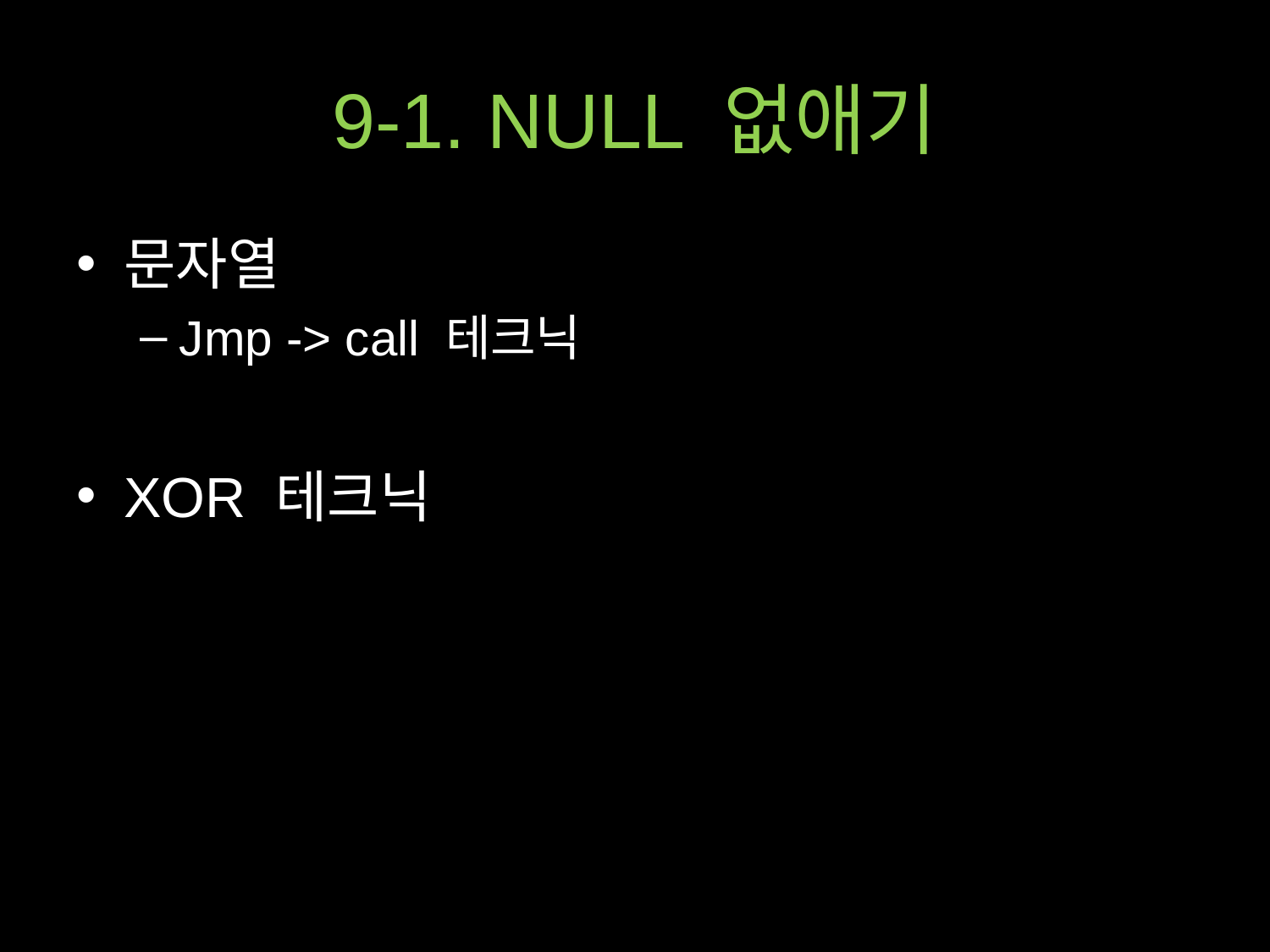

# 9-1. NULL 없애기
문자열
Jmp -> call 테크닉

XOR 테크닉